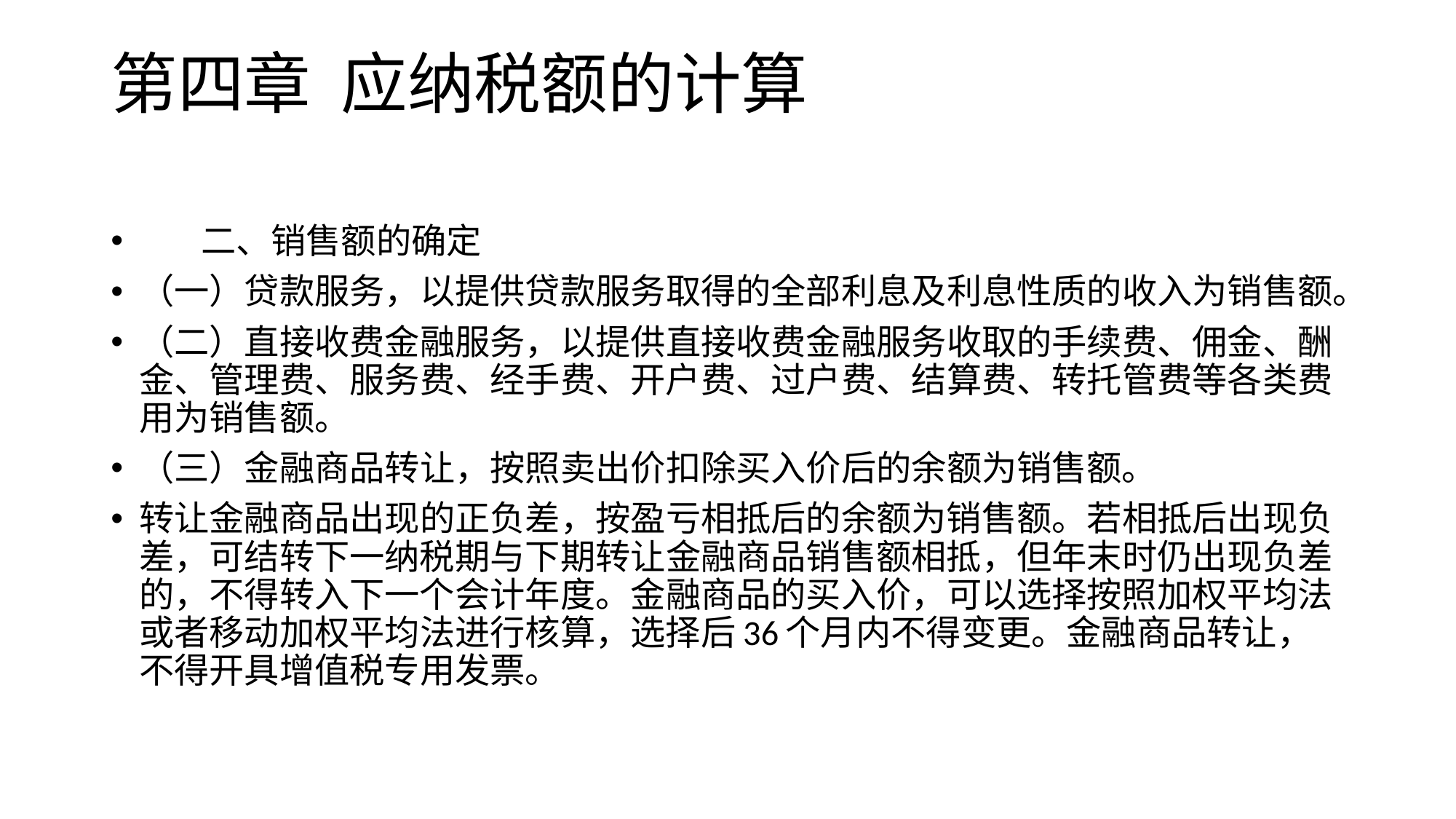

# 第四章  应纳税额的计算

       二、销售额的确定
（一）贷款服务，以提供贷款服务取得的全部利息及利息性质的收入为销售额。
（二）直接收费金融服务，以提供直接收费金融服务收取的手续费、佣金、酬金、管理费、服务费、经手费、开户费、过户费、结算费、转托管费等各类费用为销售额。
（三）金融商品转让，按照卖出价扣除买入价后的余额为销售额。
转让金融商品出现的正负差，按盈亏相抵后的余额为销售额。若相抵后出现负差，可结转下一纳税期与下期转让金融商品销售额相抵，但年末时仍出现负差的，不得转入下一个会计年度。金融商品的买入价，可以选择按照加权平均法或者移动加权平均法进行核算，选择后36个月内不得变更。金融商品转让，不得开具增值税专用发票。